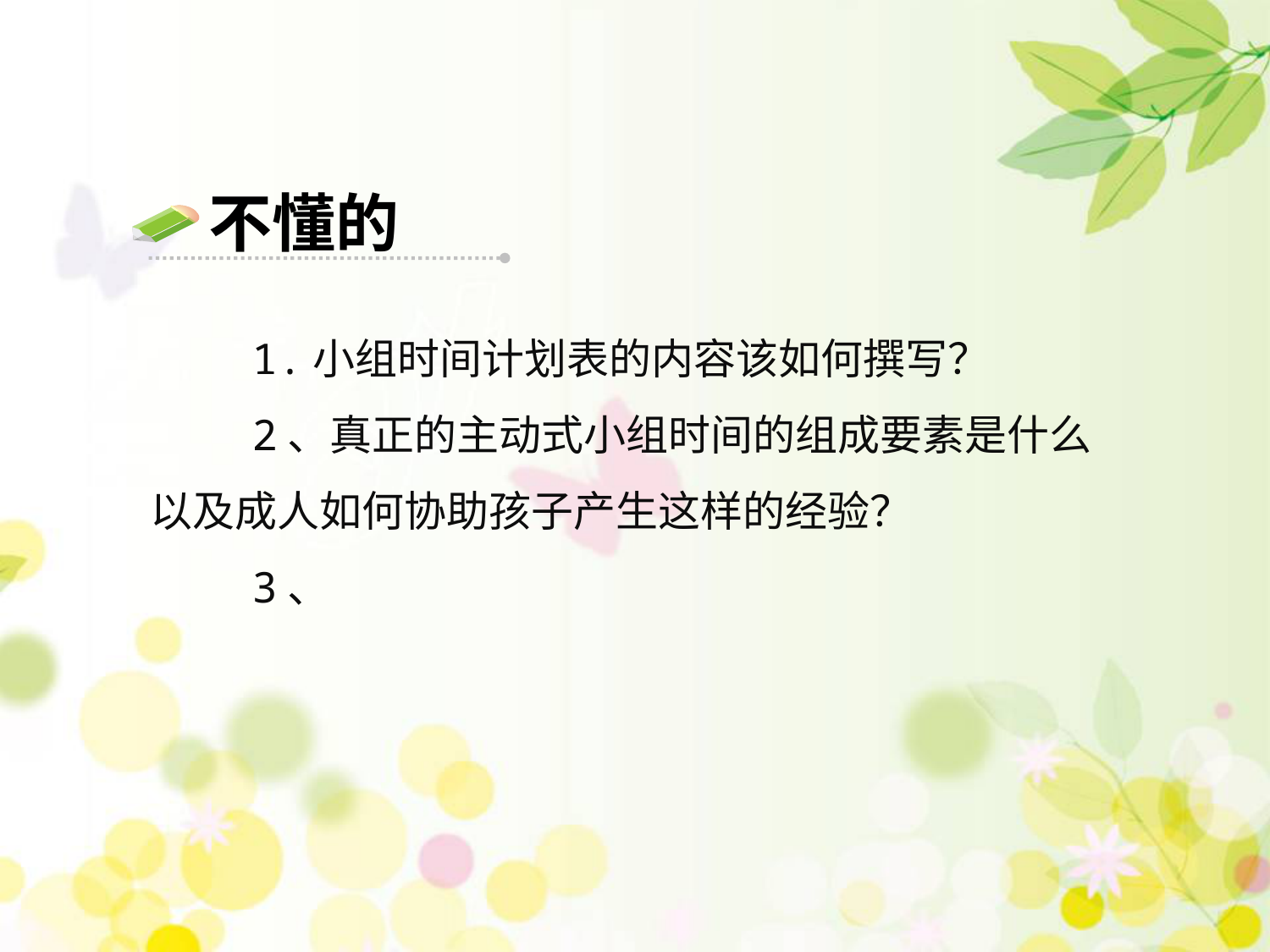

不懂的

    1.小组时间计划表的内容该如何撰写？
    2、真正的主动式小组时间的组成要素是什么以及成人如何协助孩子产生这样的经验？
    3、